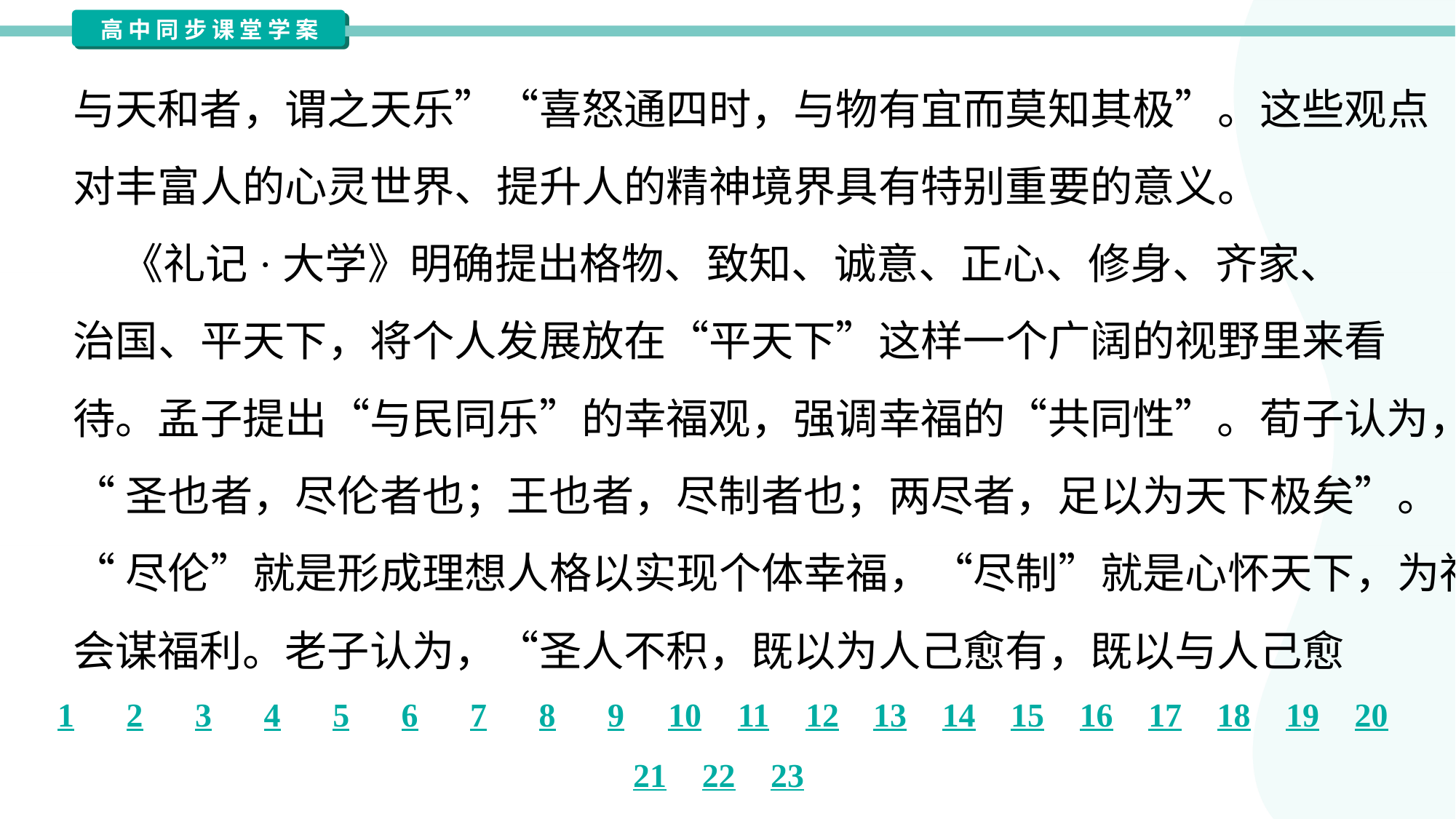

与天和者，谓之天乐”“喜怒通四时，与物有宜而莫知其极”。这些观点
对丰富人的心灵世界、提升人的精神境界具有特别重要的意义。
    《礼记·大学》明确提出格物、致知、诚意、正心、修身、齐家、
治国、平天下，将个人发展放在“平天下”这样一个广阔的视野里来看
待。孟子提出“与民同乐”的幸福观，强调幸福的“共同性”。荀子认为，
“圣也者，尽伦者也；王也者，尽制者也；两尽者，足以为天下极矣”。
“尽伦”就是形成理想人格以实现个体幸福，“尽制”就是心怀天下，为社
会谋福利。老子认为，“圣人不积，既以为人己愈有，既以与人己愈